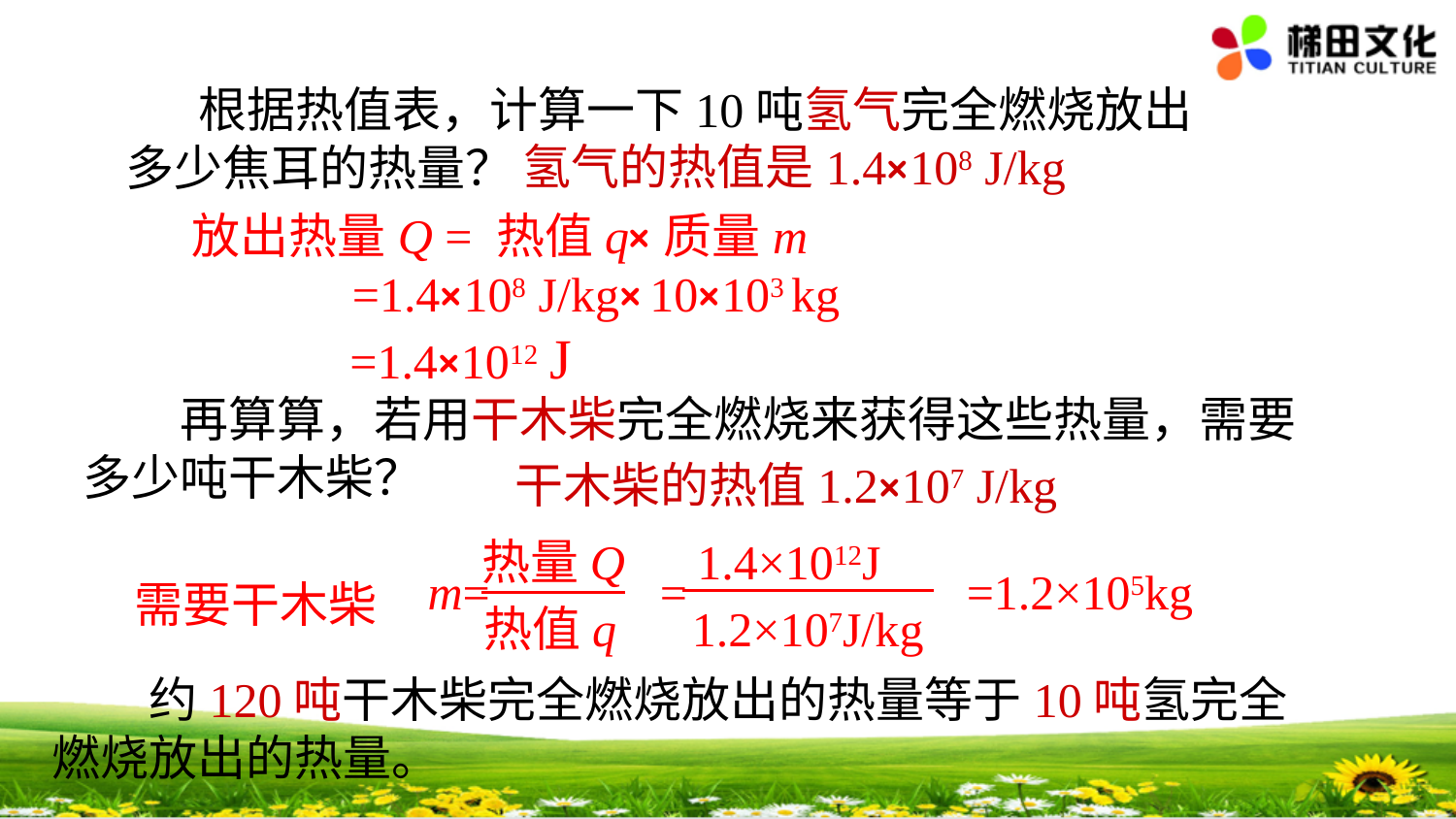

根据热值表，计算一下10吨氢气完全燃烧放出多少焦耳的热量？
　　氢气的热值是1.4×108 J/kg
放出热量Q = 热值q×质量m
           =1.4×108 J/kg× 10×103 kg
             =1.4×1012 J
　　再算算，若用干木柴完全燃烧来获得这些热量，需要多少吨干木柴？
　　干木柴的热值1.2×107 J/kg
热量Q
1.4×1012J
m=              =                       =1.2×105kg
需要干木柴
热值q
1.2×107J/kg
　　约120吨干木柴完全燃烧放出的热量等于10吨氢完全燃烧放出的热量。